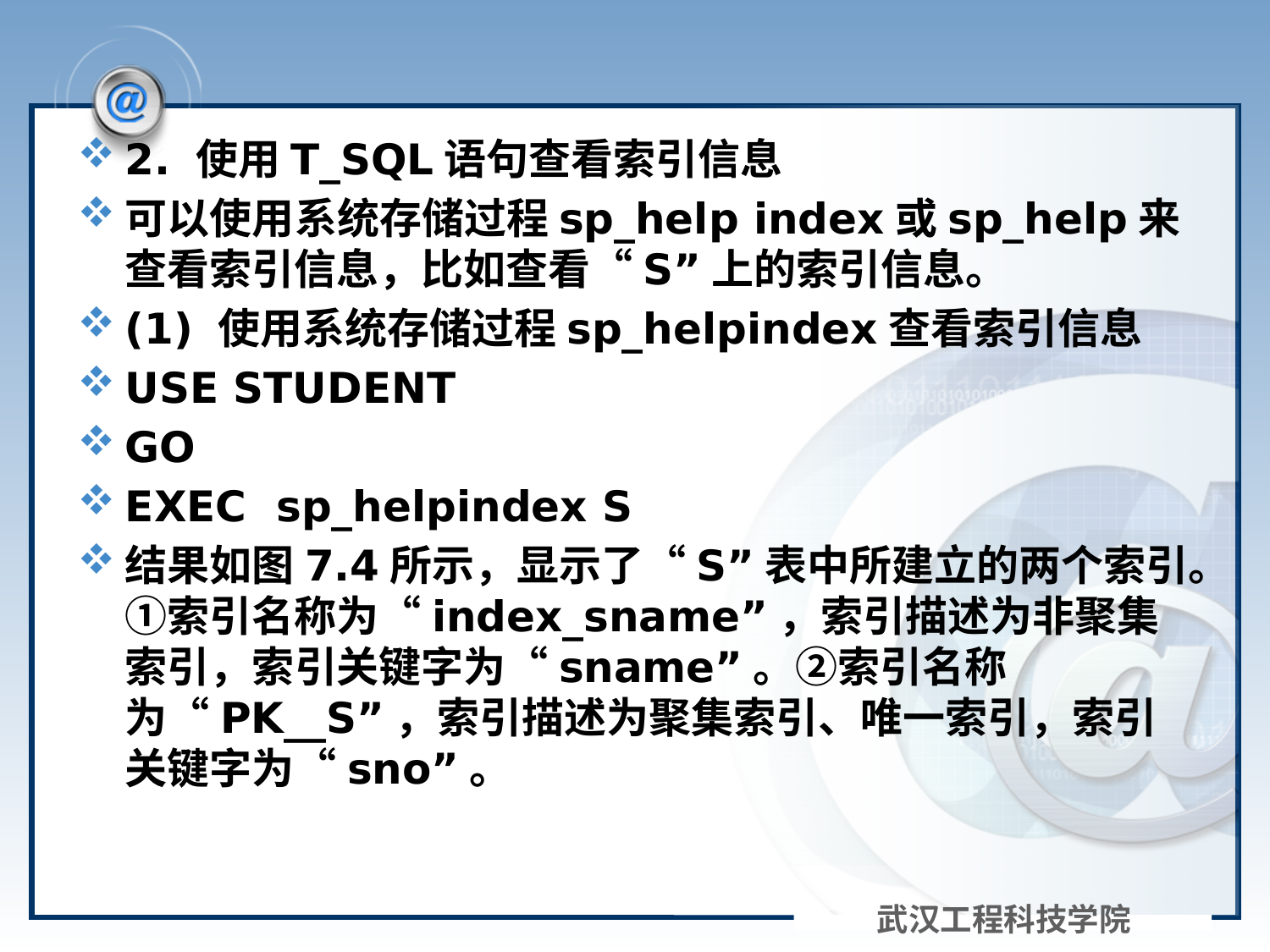

#
2. 使用T_SQL语句查看索引信息
可以使用系统存储过程sp_help index或sp_help来查看索引信息，比如查看“S”上的索引信息。
(1) 使用系统存储过程sp_helpindex查看索引信息
USE STUDENT
GO
EXEC  sp_helpindex S
结果如图7.4所示，显示了“S”表中所建立的两个索引。①索引名称为“index_sname”，索引描述为非聚集索引，索引关键字为“sname”。②索引名称为“PK__S”，索引描述为聚集索引、唯一索引，索引关键字为“sno”。

武汉工程科技学院